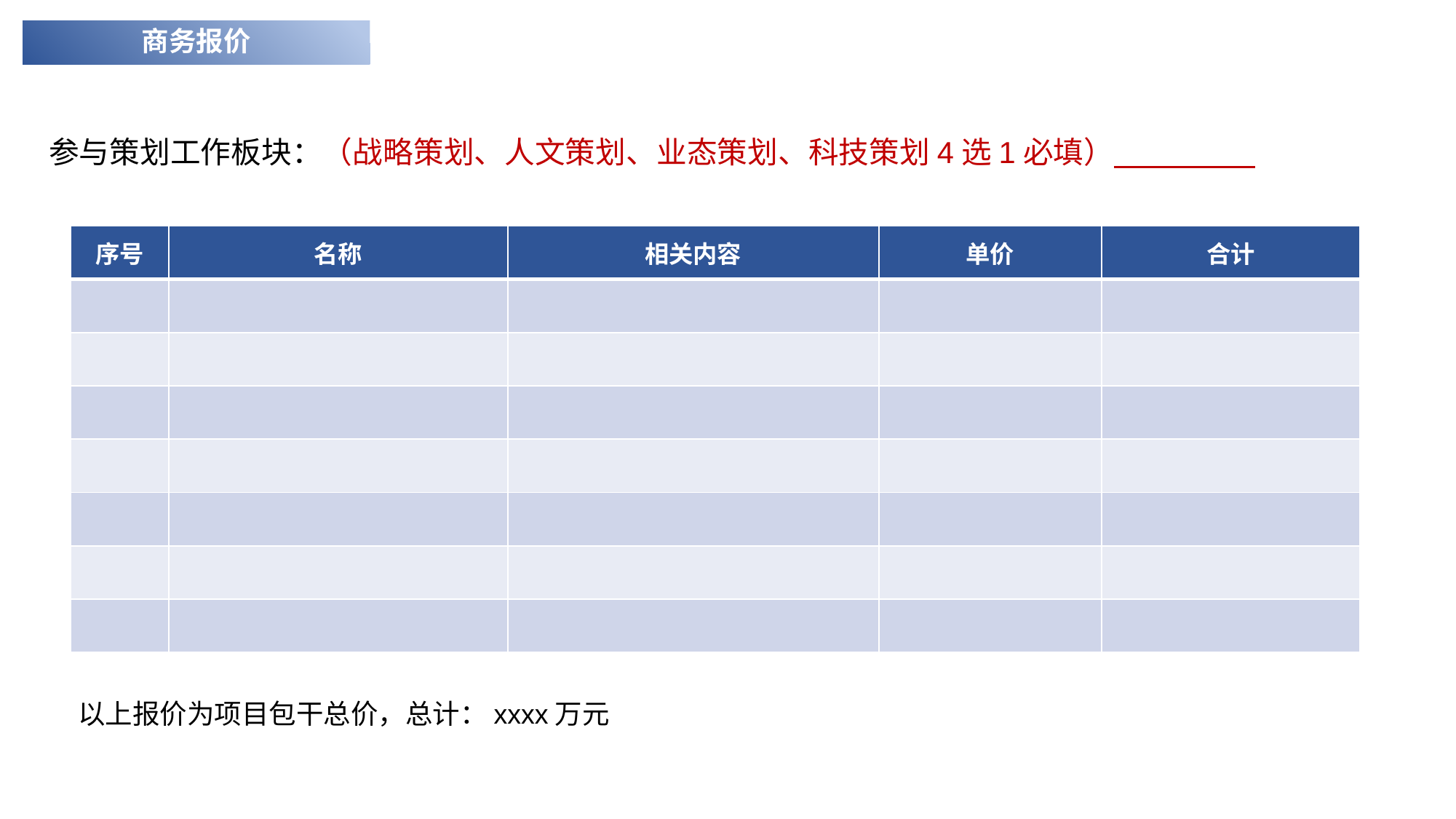

商务报价
参与策划工作板块：（战略策划、人文策划、业态策划、科技策划4选1必填）
e7d195523061f1c0092ce48a5fc95870a0687ac45bc8b2caB227BFDC40F9DB2B7A559DE97B8BDC6E716585DDCE188C7BF488BAA08C98985C74A3E1B5E305210FABE6A8AE2A6A8AB67019A6860E9B7AF55A1A95E86B10B9AB5550002FF12B0EA56D000405632874BC50024C1037F77C0F94C04B67B4C2100A7AA32C9C5BB52837D9165C348A88A54C8C79B8EFA65F053EF0087A7ED95375B8
| 序号 | 名称 | 相关内容 | 单价 | 合计 |
| --- | --- | --- | --- | --- |
|  |  |  |  |  |
|  |  |  |  |  |
|  |  |  |  |  |
|  |  |  |  |  |
|  |  |  |  |  |
|  |  |  |  |  |
|  |  |  |  |  |
以上报价为项目包干总价，总计：xxxx万元